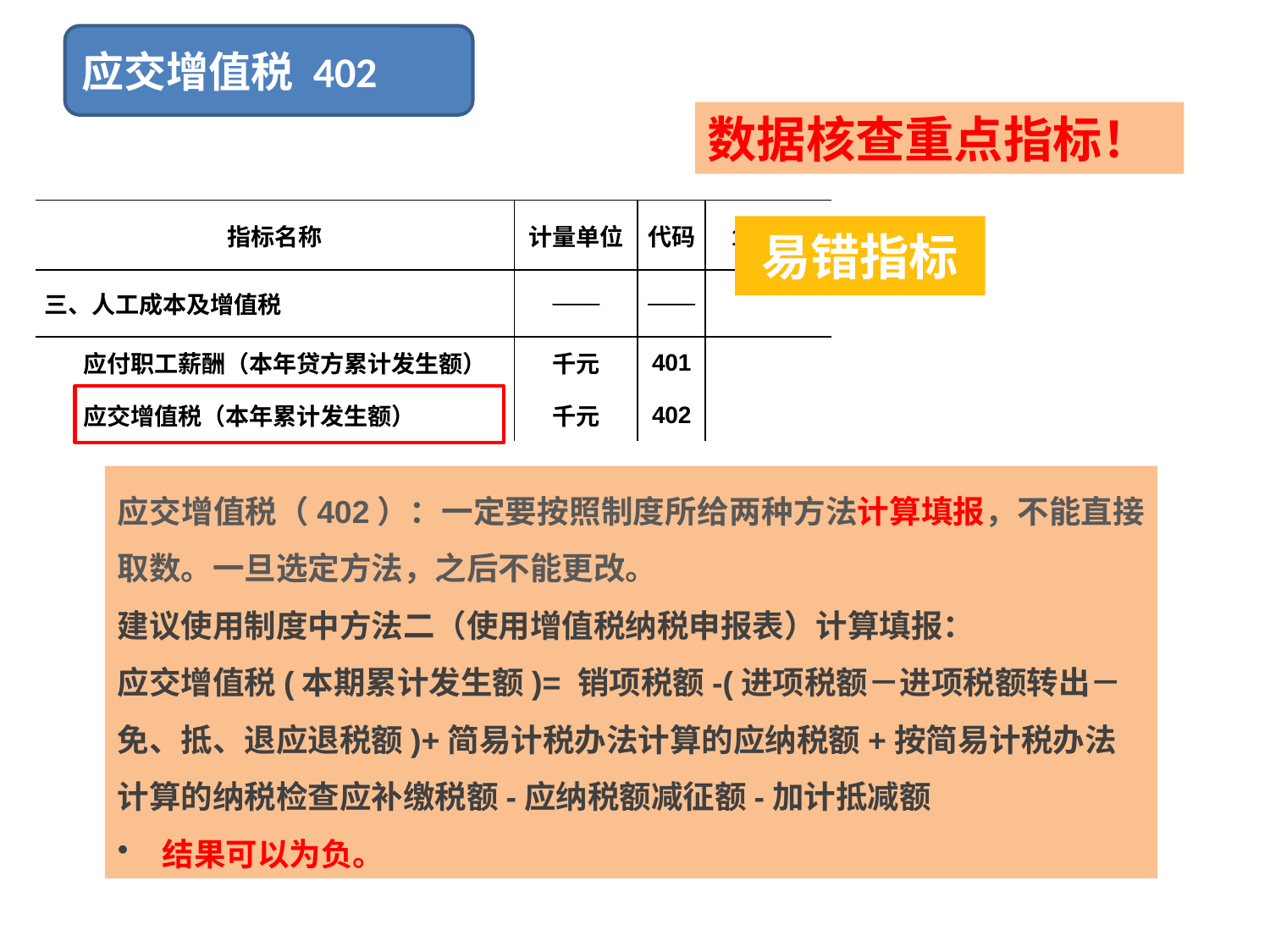

应交增值税 402
数据核查重点指标！
| 指标名称 | 计量单位 | 代码 | 1-本季 |
| --- | --- | --- | --- |
| 三、人工成本及增值税 | —— | —— |  |
| 应付职工薪酬（本年贷方累计发生额） | 千元 | 401 |  |
| 应交增值税（本年累计发生额） | 千元 | 402 |  |
易错指标

应交增值税（402）：一定要按照制度所给两种方法计算填报，不能直接取数。一旦选定方法，之后不能更改。
建议使用制度中方法二（使用增值税纳税申报表）计算填报：
应交增值税(本期累计发生额)= 销项税额-(进项税额－进项税额转出－免、抵、退应退税额)+简易计税办法计算的应纳税额+按简易计税办法计算的纳税检查应补缴税额-应纳税额减征额-加计抵减额
 结果可以为负。
78